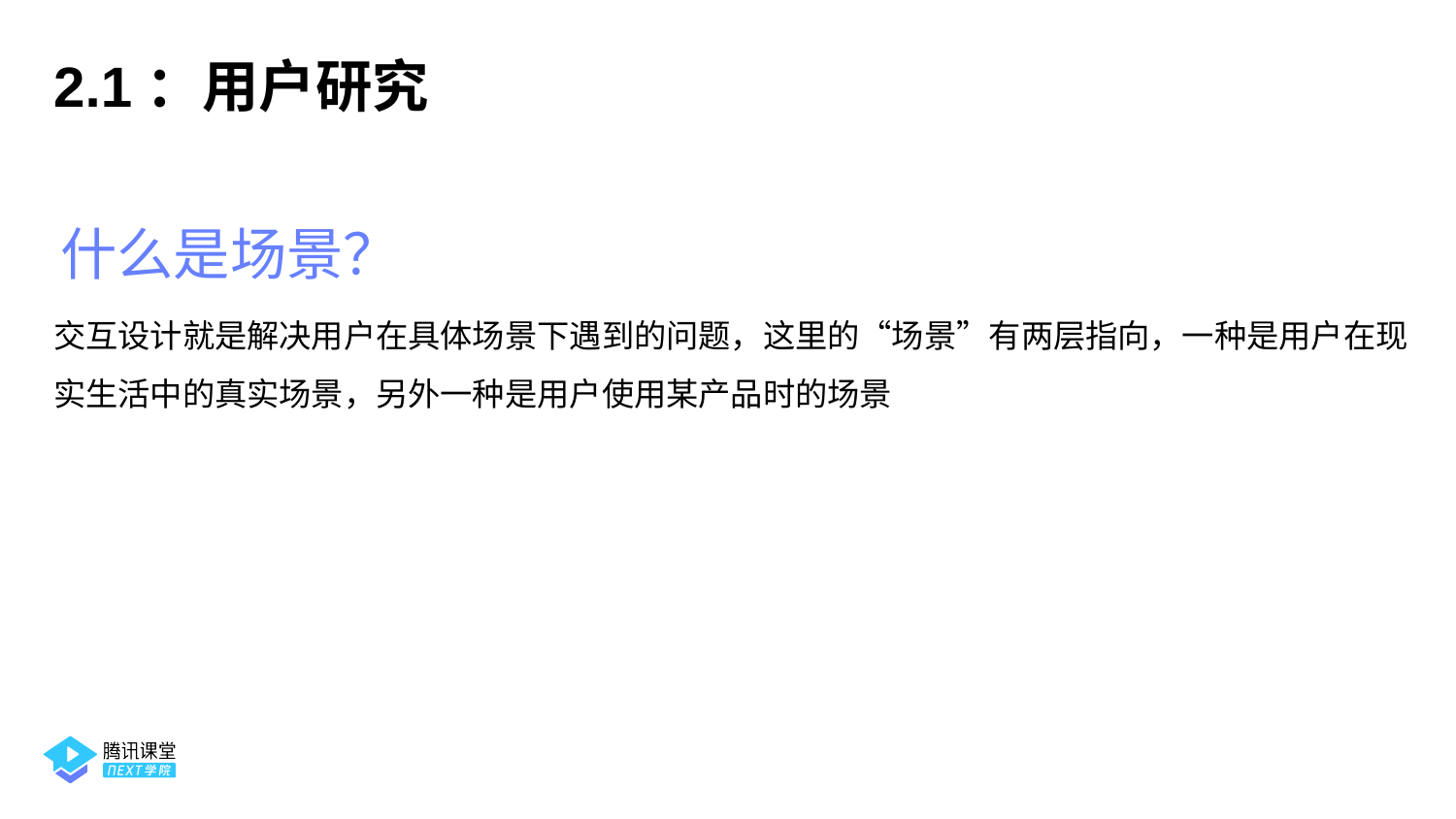

2.1：用户研究
什么是场景？
交互设计就是解决用户在具体场景下遇到的问题，这里的“场景”有两层指向，一种是用户在现实生活中的真实场景，另外一种是用户使用某产品时的场景